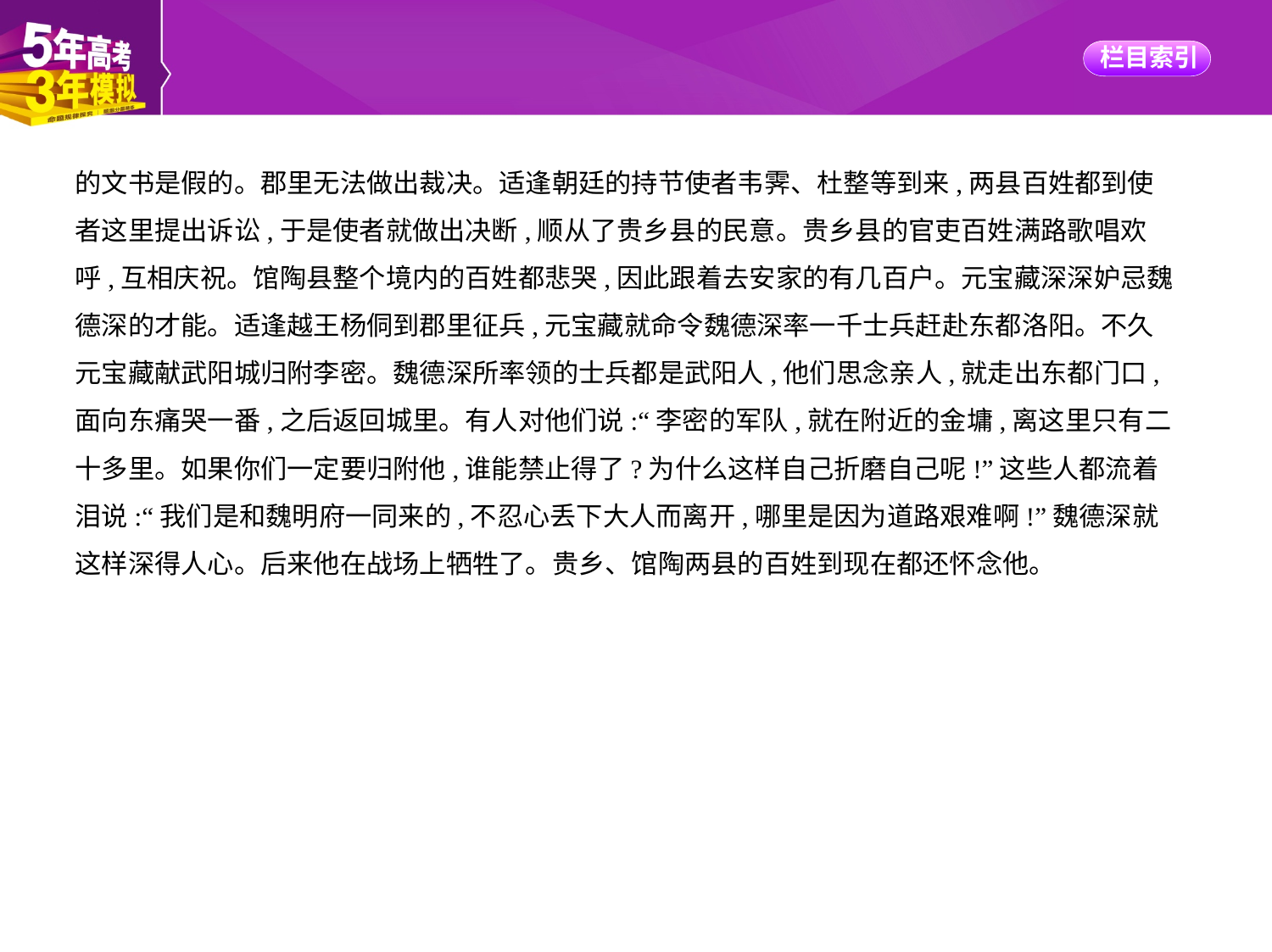

的文书是假的。郡里无法做出裁决。适逢朝廷的持节使者韦霁、杜整等到来,两县百姓都到使
者这里提出诉讼,于是使者就做出决断,顺从了贵乡县的民意。贵乡县的官吏百姓满路歌唱欢
呼,互相庆祝。馆陶县整个境内的百姓都悲哭,因此跟着去安家的有几百户。元宝藏深深妒忌魏
德深的才能。适逢越王杨侗到郡里征兵,元宝藏就命令魏德深率一千士兵赶赴东都洛阳。不久
元宝藏献武阳城归附李密。魏德深所率领的士兵都是武阳人,他们思念亲人,就走出东都门口,
面向东痛哭一番,之后返回城里。有人对他们说:“李密的军队,就在附近的金墉,离这里只有二
十多里。如果你们一定要归附他,谁能禁止得了?为什么这样自己折磨自己呢!”这些人都流着
泪说:“我们是和魏明府一同来的,不忍心丢下大人而离开,哪里是因为道路艰难啊!”魏德深就
这样深得人心。后来他在战场上牺牲了。贵乡、馆陶两县的百姓到现在都还怀念他。